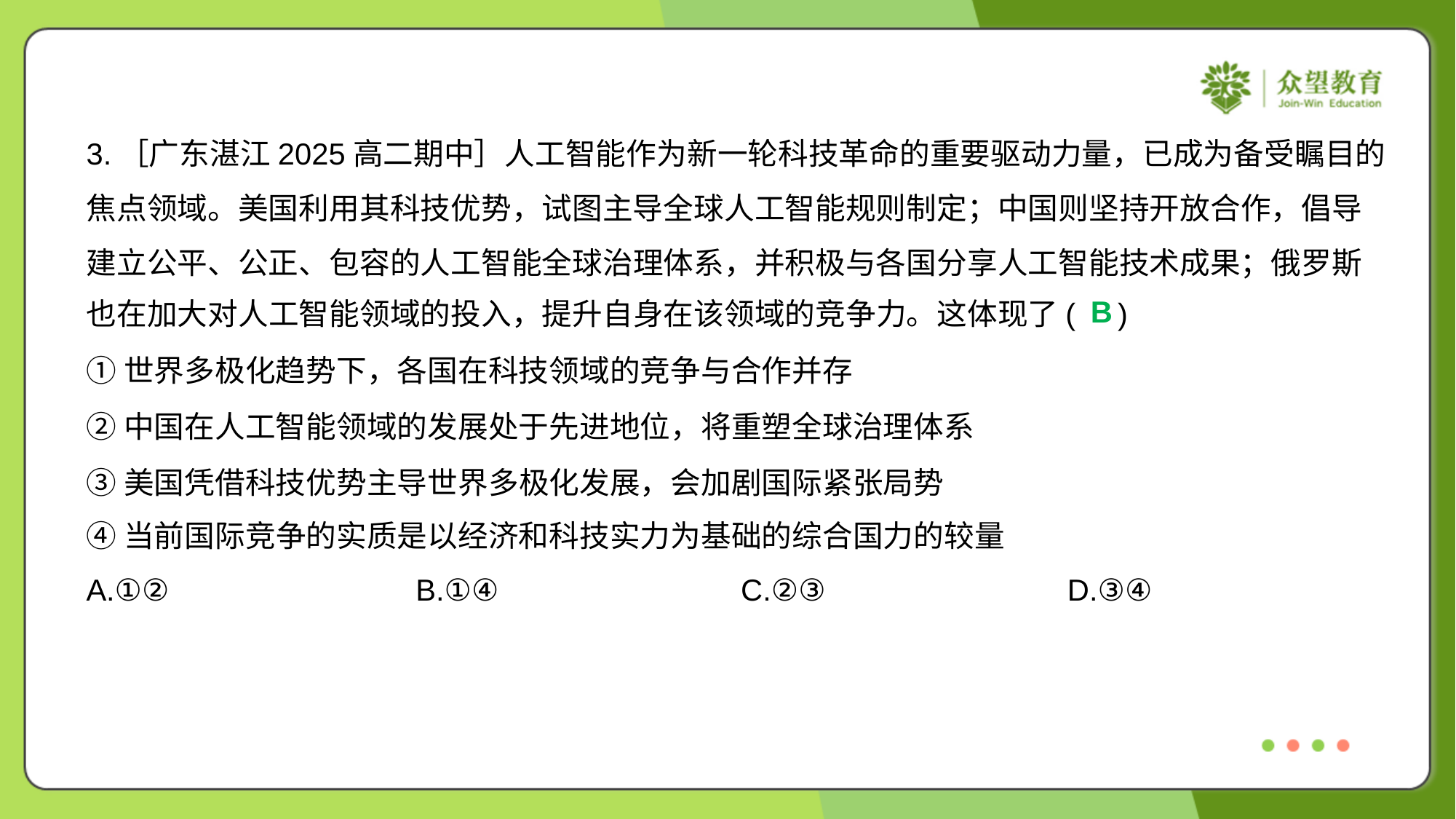

3.［广东湛江2025高二期中］人工智能作为新一轮科技革命的重要驱动力量，已成为备受瞩目的
焦点领域。美国利用其科技优势，试图主导全球人工智能规则制定；中国则坚持开放合作，倡导
建立公平、公正、包容的人工智能全球治理体系，并积极与各国分享人工智能技术成果；俄罗斯
也在加大对人工智能领域的投入，提升自身在该领域的竞争力。这体现了(     )
B
①世界多极化趋势下，各国在科技领域的竞争与合作并存
②中国在人工智能领域的发展处于先进地位，将重塑全球治理体系
③美国凭借科技优势主导世界多极化发展，会加剧国际紧张局势
④当前国际竞争的实质是以经济和科技实力为基础的综合国力的较量
A.①②	B.①④	C.②③	D.③④